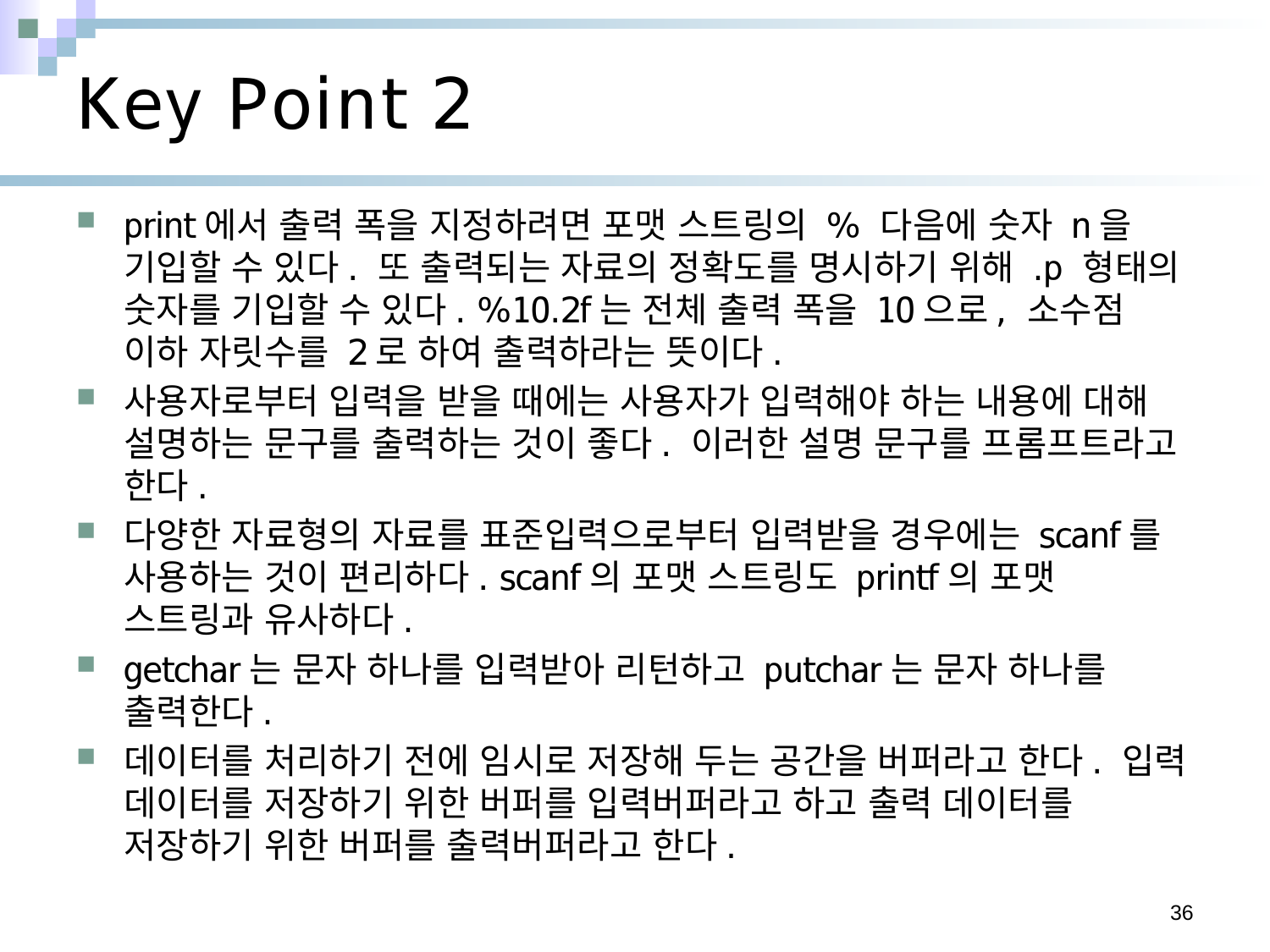

# Key Point 2
print에서 출력 폭을 지정하려면 포맷 스트링의 % 다음에 숫자 n을 기입할 수 있다. 또 출력되는 자료의 정확도를 명시하기 위해 .p 형태의 숫자를 기입할 수 있다. %10.2f는 전체 출력 폭을 10으로, 소수점 이하 자릿수를 2로 하여 출력하라는 뜻이다.
사용자로부터 입력을 받을 때에는 사용자가 입력해야 하는 내용에 대해 설명하는 문구를 출력하는 것이 좋다. 이러한 설명 문구를 프롬프트라고 한다.
다양한 자료형의 자료를 표준입력으로부터 입력받을 경우에는 scanf를 사용하는 것이 편리하다. scanf의 포맷 스트링도 printf의 포맷 스트링과 유사하다.
getchar는 문자 하나를 입력받아 리턴하고 putchar는 문자 하나를 출력한다.
데이터를 처리하기 전에 임시로 저장해 두는 공간을 버퍼라고 한다. 입력 데이터를 저장하기 위한 버퍼를 입력버퍼라고 하고 출력 데이터를 저장하기 위한 버퍼를 출력버퍼라고 한다.

36